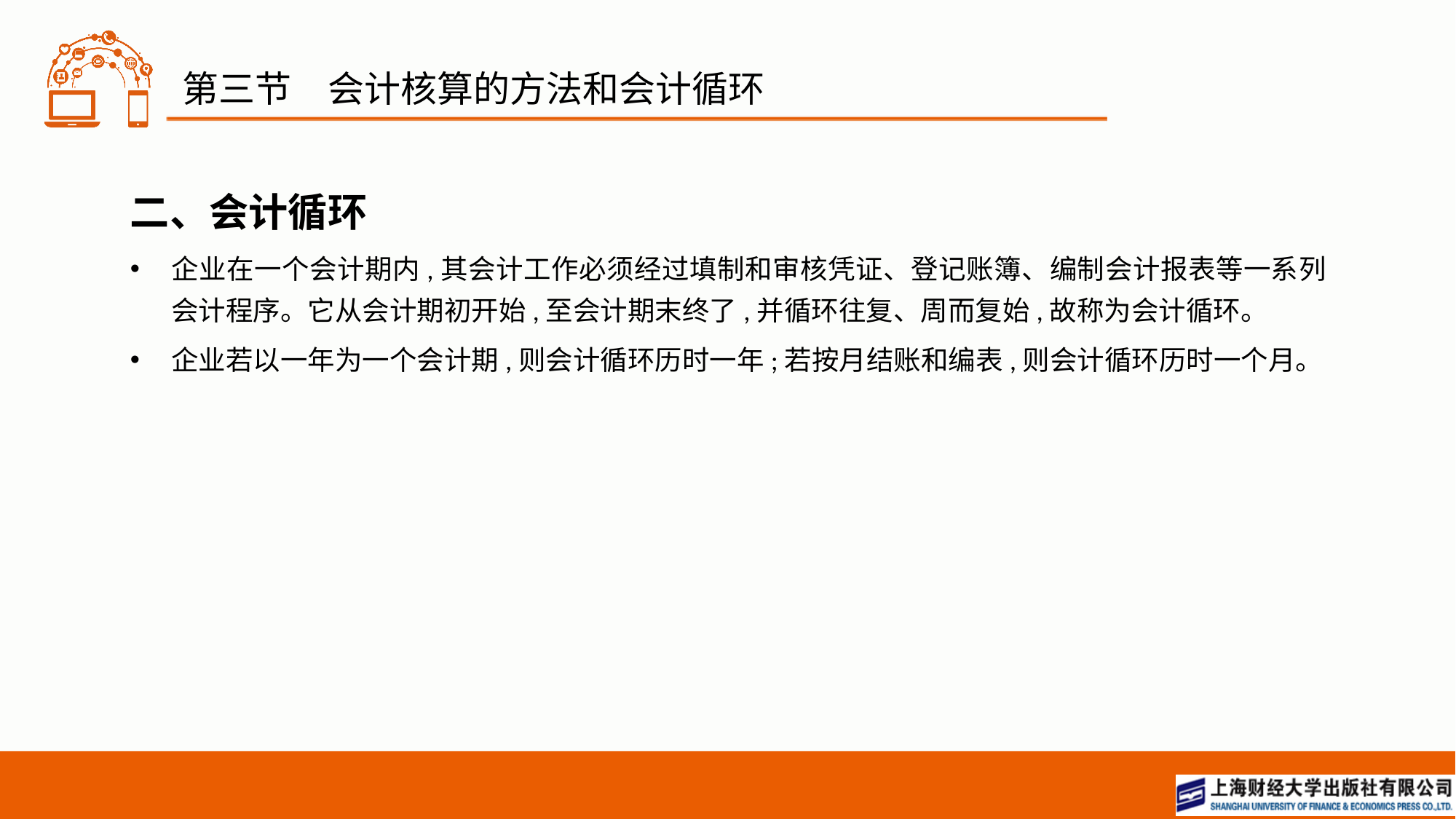

# 第三节　会计核算的方法和会计循环
二、会计循环
企业在一个会计期内,其会计工作必须经过填制和审核凭证、登记账簿、编制会计报表等一系列会计程序。它从会计期初开始,至会计期末终了,并循环往复、周而复始,故称为会计循环。
企业若以一年为一个会计期,则会计循环历时一年;若按月结账和编表,则会计循环历时一个月。